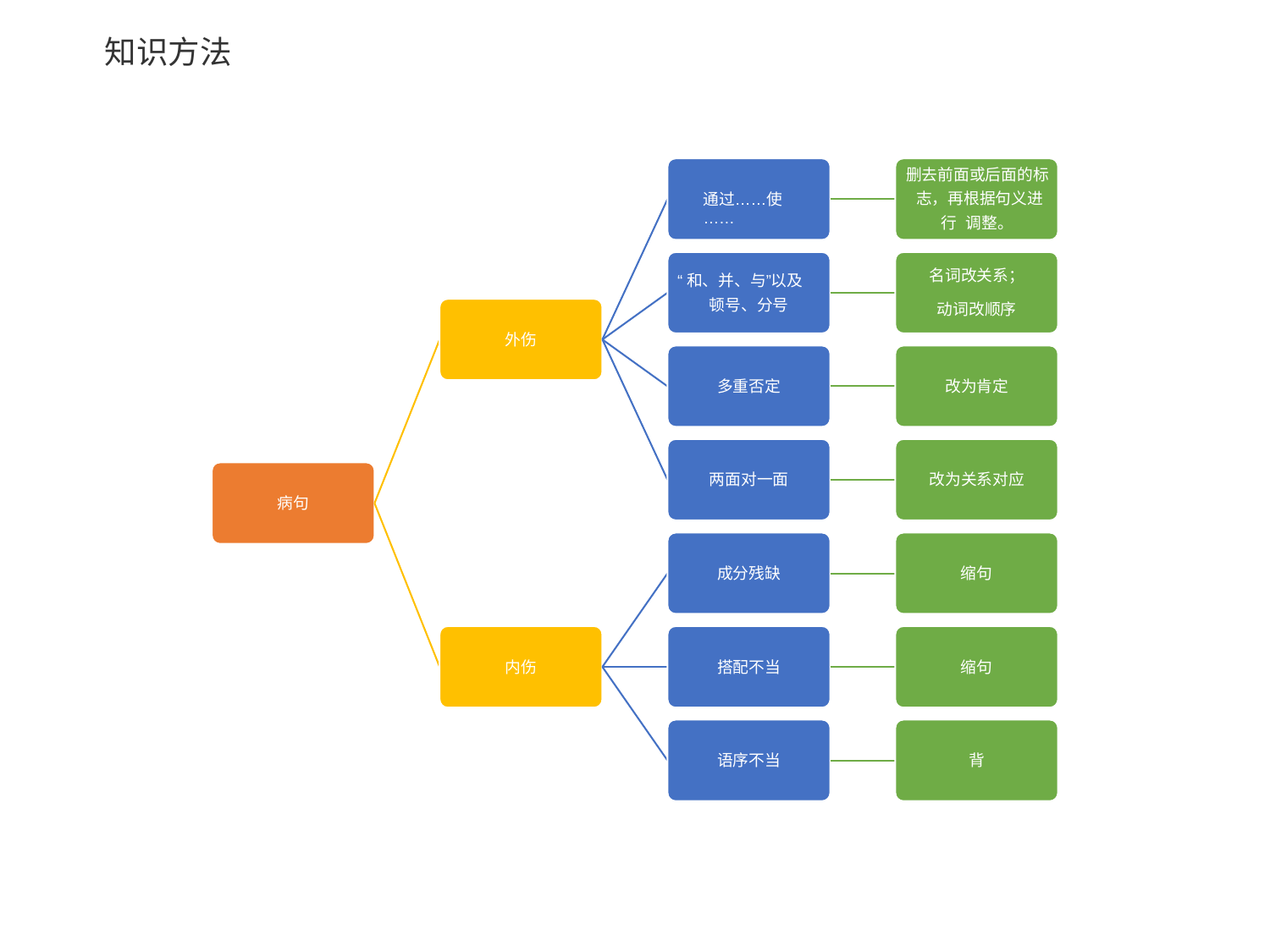

# 知识方法

删去前面或后面的标  志，再根据句义进行  调整。
通过……使……

“和、并、与”以及  顿号、分号
名词改关系；

动词改顺序
外伤

多重否定
改为肯定

两面对一面
改为关系对应

病句

成分残缺
缩句

内伤
搭配不当
缩句

语序不当
背